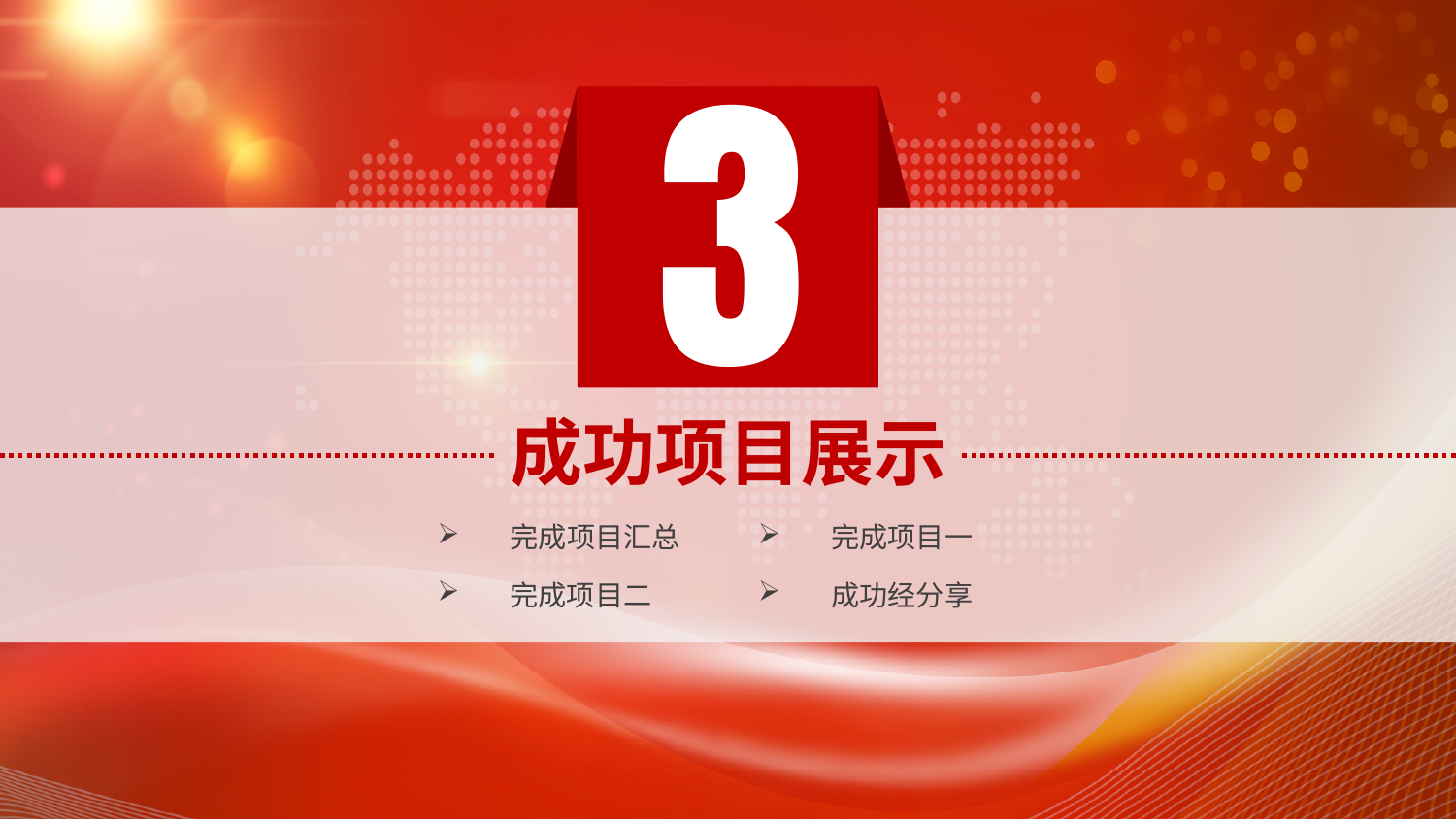

延迟符
3

成功项目展示
完成项目汇总
完成项目一
完成项目二
成功经分享